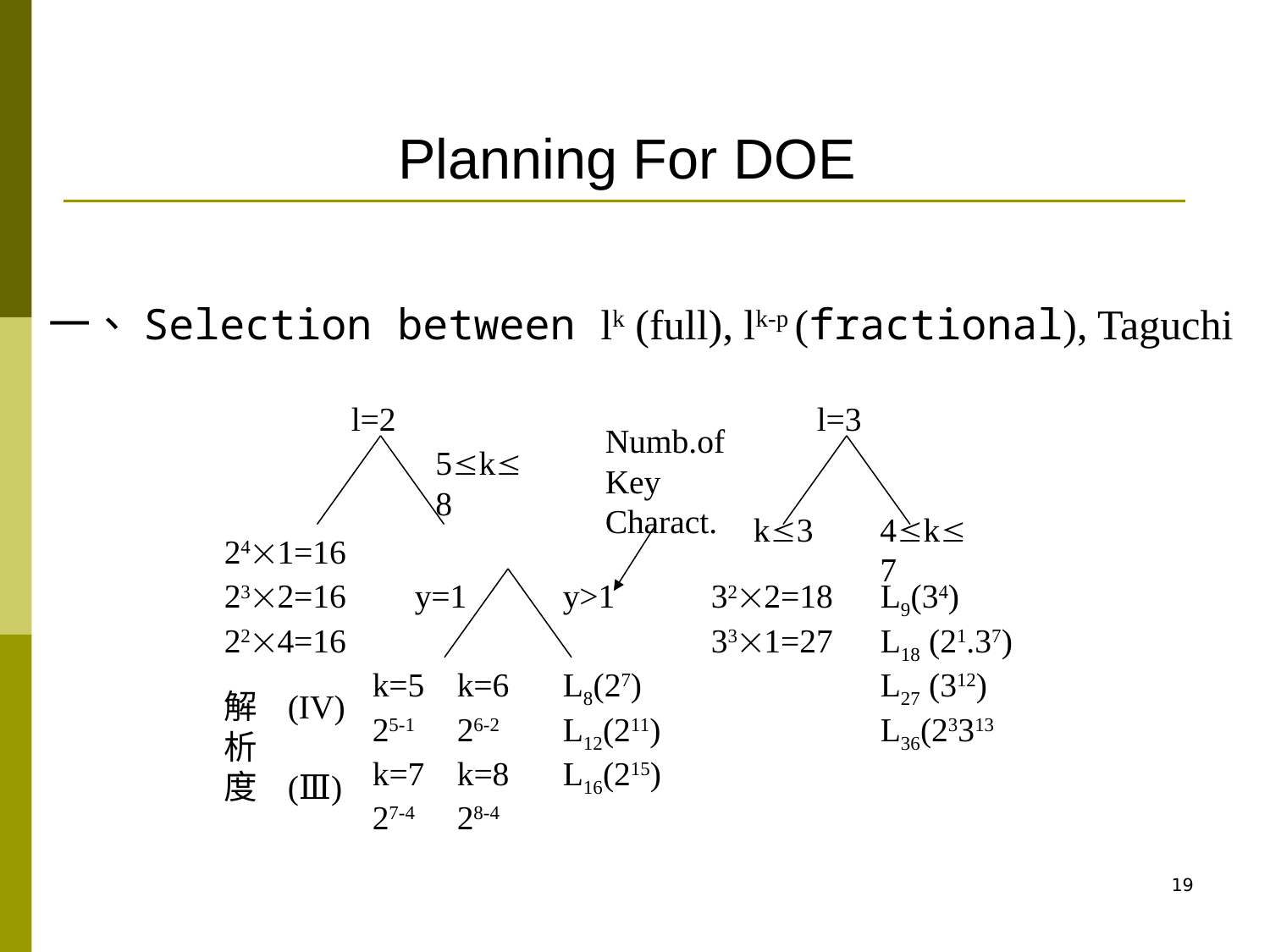

# Planning For DOE
一、Selection between lk (full), lk-p (fractional), Taguchi
l=2

5≤k≤8
l=3

k≤3
4≤k≤7
32×2=18
33×1=27
L9(34)
L18 (21.37)
L27 (312)
L36(23313
Numb.ofKey Charact.
24×1=16
23×2=16
22×4=16

y=1

y>1
k=5
k=6
25-1
26-2
k=7
k=8
27-4
28-4
解
析
度
(IV)

(Ⅲ)
L8(27)
L12(211)
L16(215)
19